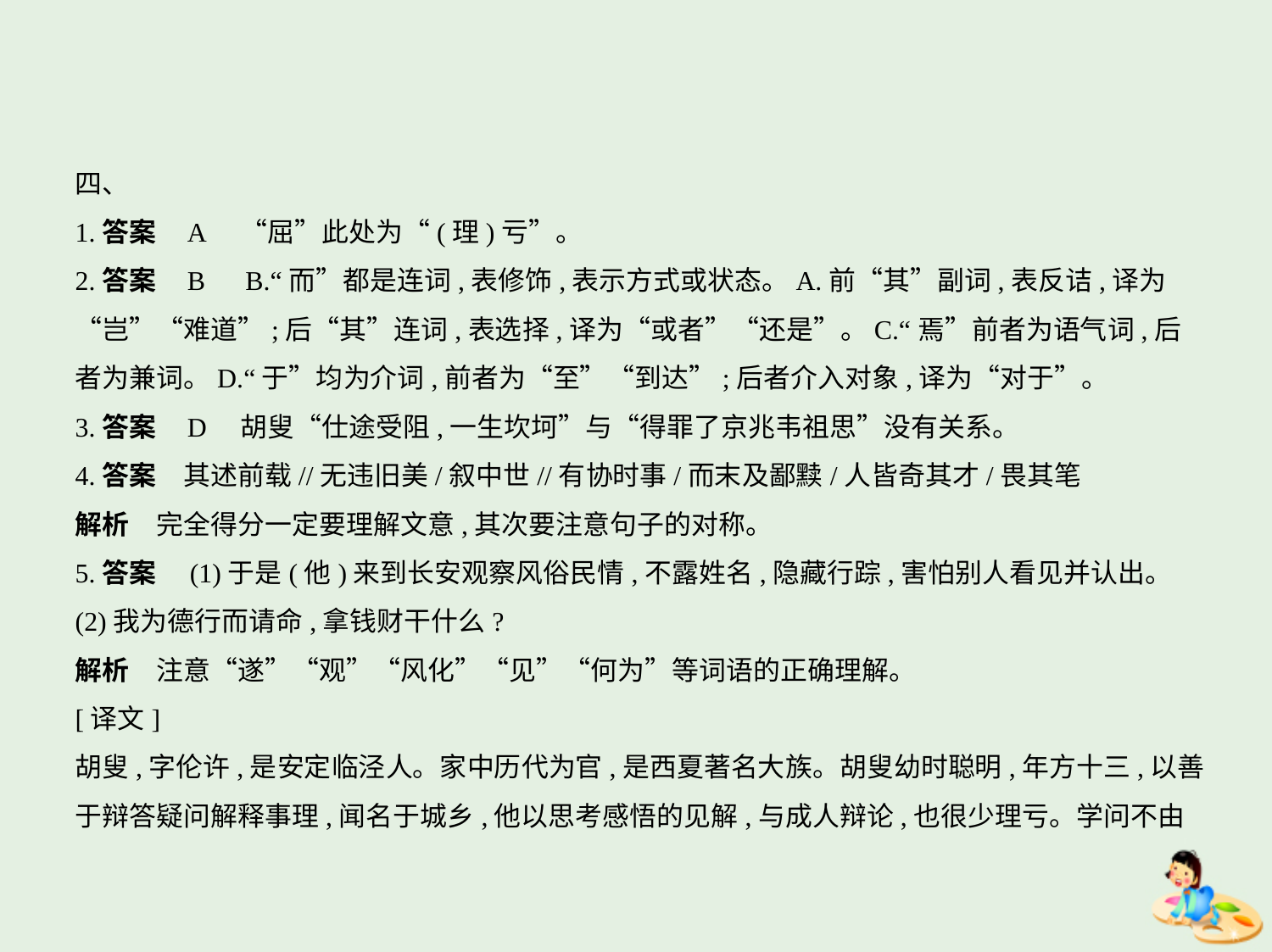

四、
1.答案    A　“屈”此处为“(理)亏”。
2.答案    B　B.“而”都是连词,表修饰,表示方式或状态。A.前“其”副词,表反诘,译为
“岂”“难道”;后“其”连词,表选择,译为“或者”“还是”。C.“焉”前者为语气词,后
者为兼词。D.“于”均为介词,前者为“至”“到达”;后者介入对象,译为“对于”。
3.答案    D　胡叟“仕途受阻,一生坎坷”与“得罪了京兆韦祖思”没有关系。
4.答案　其述前载//无违旧美/叙中世//有协时事/而末及鄙黩/人皆奇其才/畏其笔
解析　完全得分一定要理解文意,其次要注意句子的对称。
5.答案　(1)于是(他)来到长安观察风俗民情,不露姓名,隐藏行踪,害怕别人看见并认出。
(2)我为德行而请命,拿钱财干什么?
解析　注意“遂”“观”“风化”“见”“何为”等词语的正确理解。
[译文]
胡叟,字伦许,是安定临泾人。家中历代为官,是西夏著名大族。胡叟幼时聪明,年方十三,以善
于辩答疑问解释事理,闻名于城乡,他以思考感悟的见解,与成人辩论,也很少理亏。学问不由